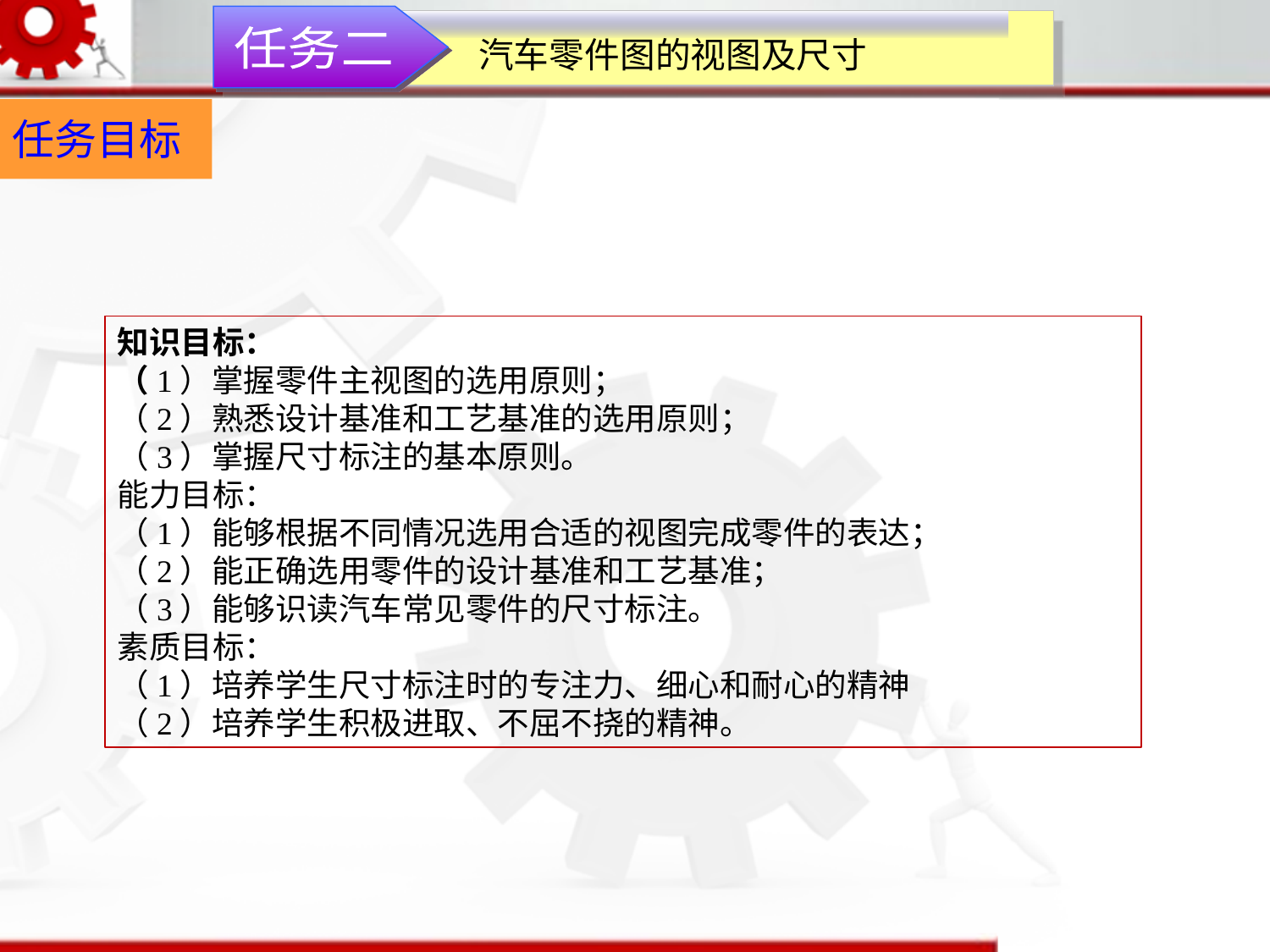

汽车零件图的视图及尺寸
任务二
任务目标
知识目标：（1）掌握零件主视图的选用原则；（2）熟悉设计基准和工艺基准的选用原则；（3）掌握尺寸标注的基本原则。能力目标：（1）能够根据不同情况选用合适的视图完成零件的表达；（2）能正确选用零件的设计基准和工艺基准；（3）能够识读汽车常见零件的尺寸标注。素质目标：（1）培养学生尺寸标注时的专注力、细心和耐心的精神（2）培养学生积极进取、不屈不挠的精神。